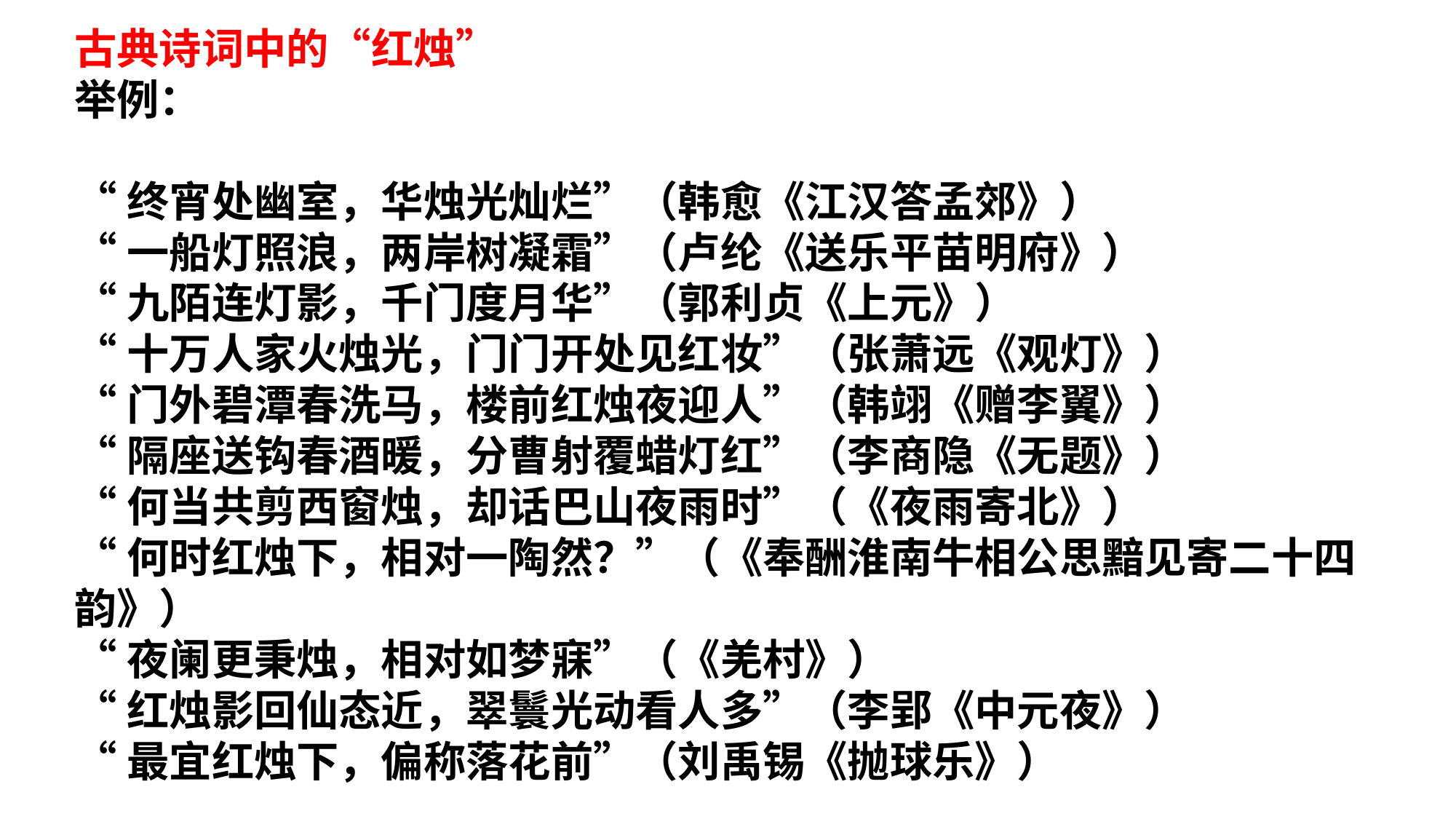

古典诗词中的“红烛”
举例：

“终宵处幽室，华烛光灿烂”（韩愈《江汉答孟郊》）
“一船灯照浪，两岸树凝霜”（卢纶《送乐平苗明府》）
“九陌连灯影，千门度月华”（郭利贞《上元》）
“十万人家火烛光，门门开处见红妆”（张萧远《观灯》）
“门外碧潭春洗马，楼前红烛夜迎人”（韩翊《赠李翼》）
“隔座送钩春酒暖，分曹射覆蜡灯红”（李商隐《无题》）
“何当共剪西窗烛，却话巴山夜雨时”（《夜雨寄北》）
“何时红烛下，相对一陶然？”（《奉酬淮南牛相公思黯见寄二十四韵》）
“夜阑更秉烛，相对如梦寐”（《羌村》）
“红烛影回仙态近，翠鬟光动看人多”（李郢《中元夜》）
“最宜红烛下，偏称落花前”（刘禹锡《抛球乐》）